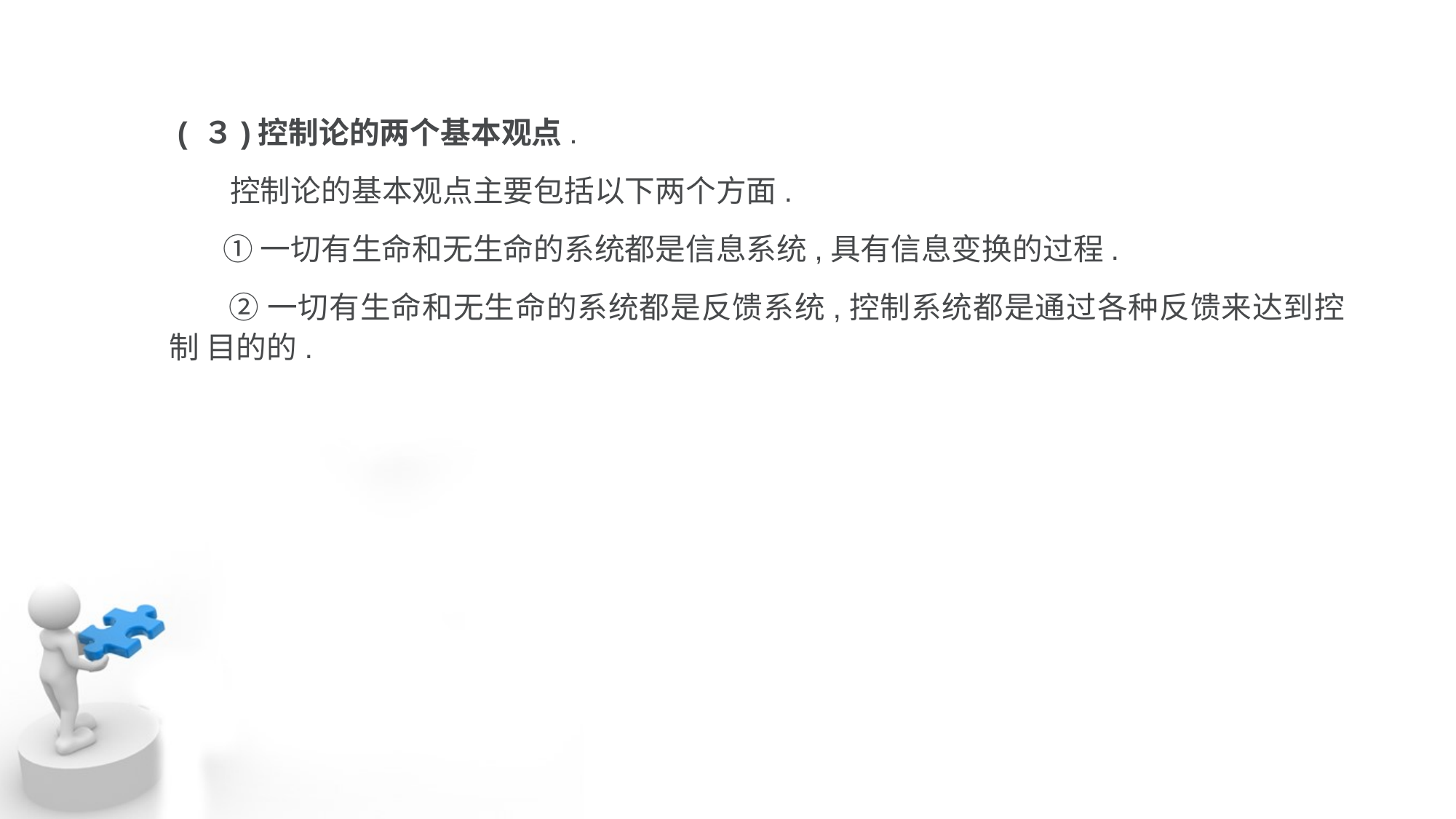

( ３)控制论的两个基本观点.
        控制论的基本观点主要包括以下两个方面.
        ①一切有生命和无生命的系统都是信息系统,具有信息变换的过程.
        ②一切有生命和无生命的系统都是反馈系统,控制系统都是通过各种反馈来达到控制 目的的.